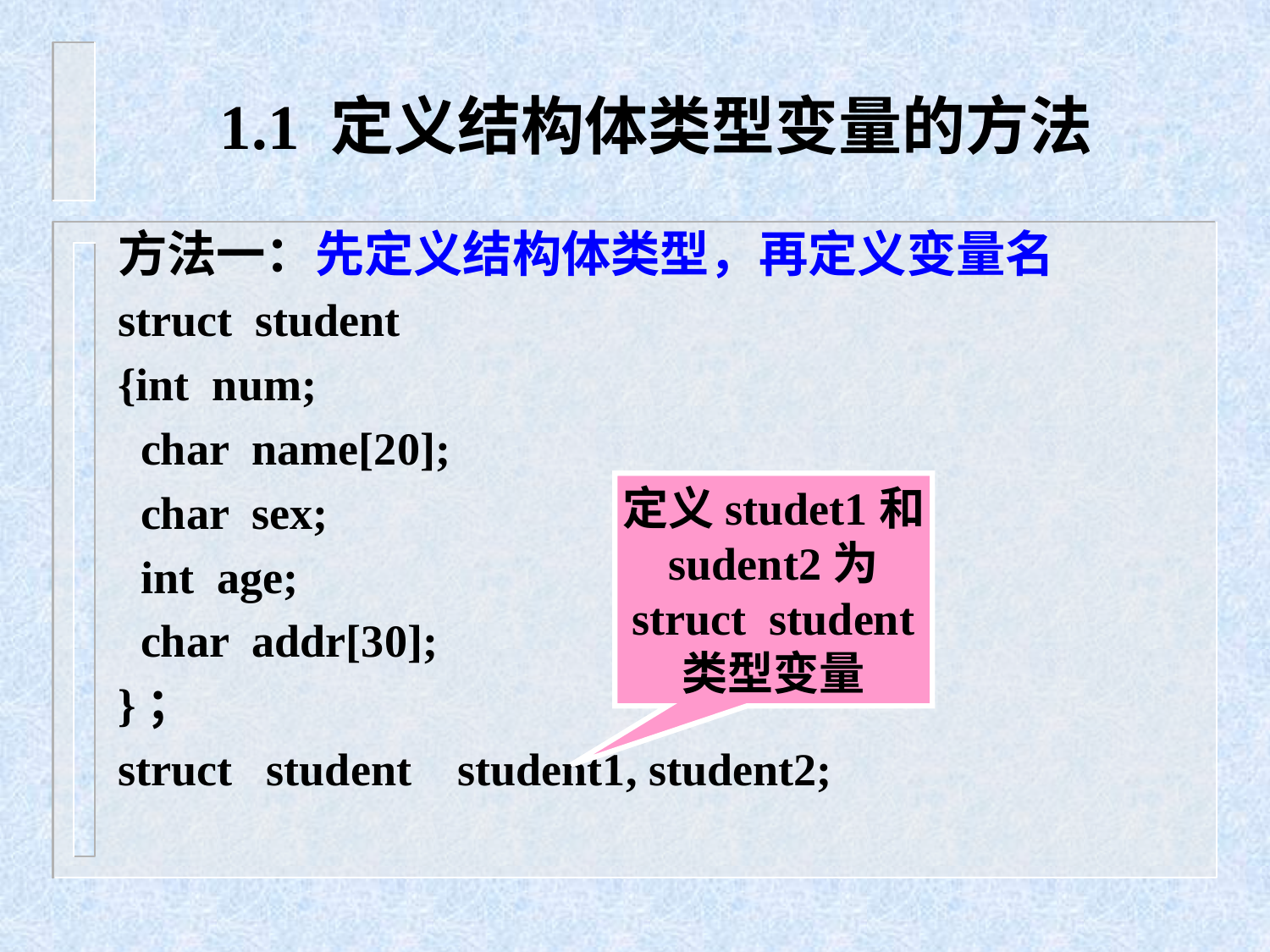

# 1.1 定义结构体类型变量的方法
方法一：先定义结构体类型，再定义变量名
struct  student
{int  num;
  char  name[20];
  char  sex;
  int  age;
  char  addr[30];
}；
struct   student    student1, student2;
定义studet1和
sudent2为
struct  student
类型变量